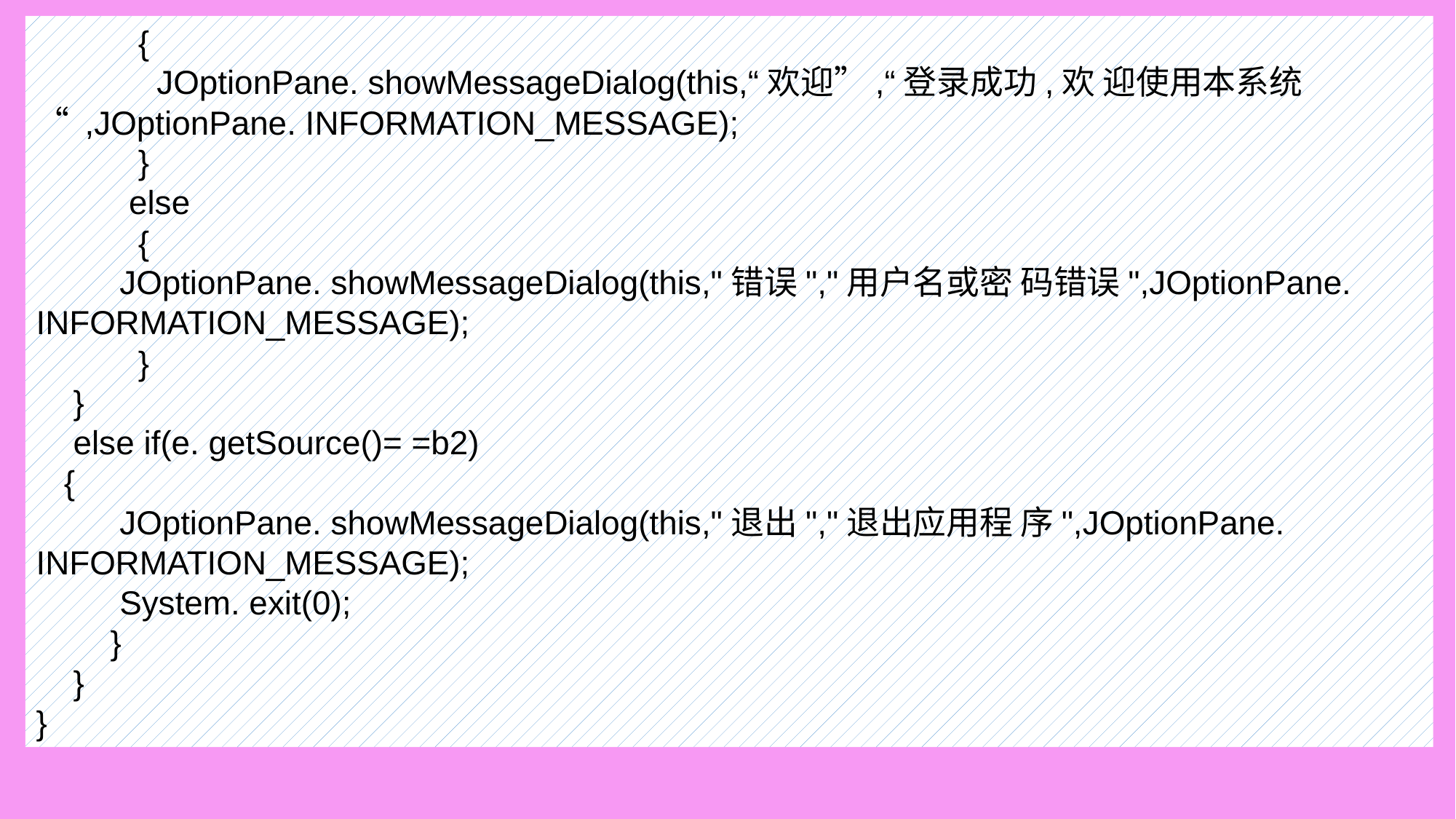

{
             JOptionPane. showMessageDialog(this,“欢迎”,“登录成功,欢 迎使用本系统    “ ,JOptionPane. INFORMATION_MESSAGE);
           }
          else
           {
         JOptionPane. showMessageDialog(this,"错误","用户名或密 码错误",JOptionPane.   INFORMATION_MESSAGE);
           }
    }
    else if(e. getSource()= =b2)
   {
         JOptionPane. showMessageDialog(this,"退出","退出应用程 序",JOptionPane. INFORMATION_MESSAGE);
         System. exit(0);
        }
    }
}